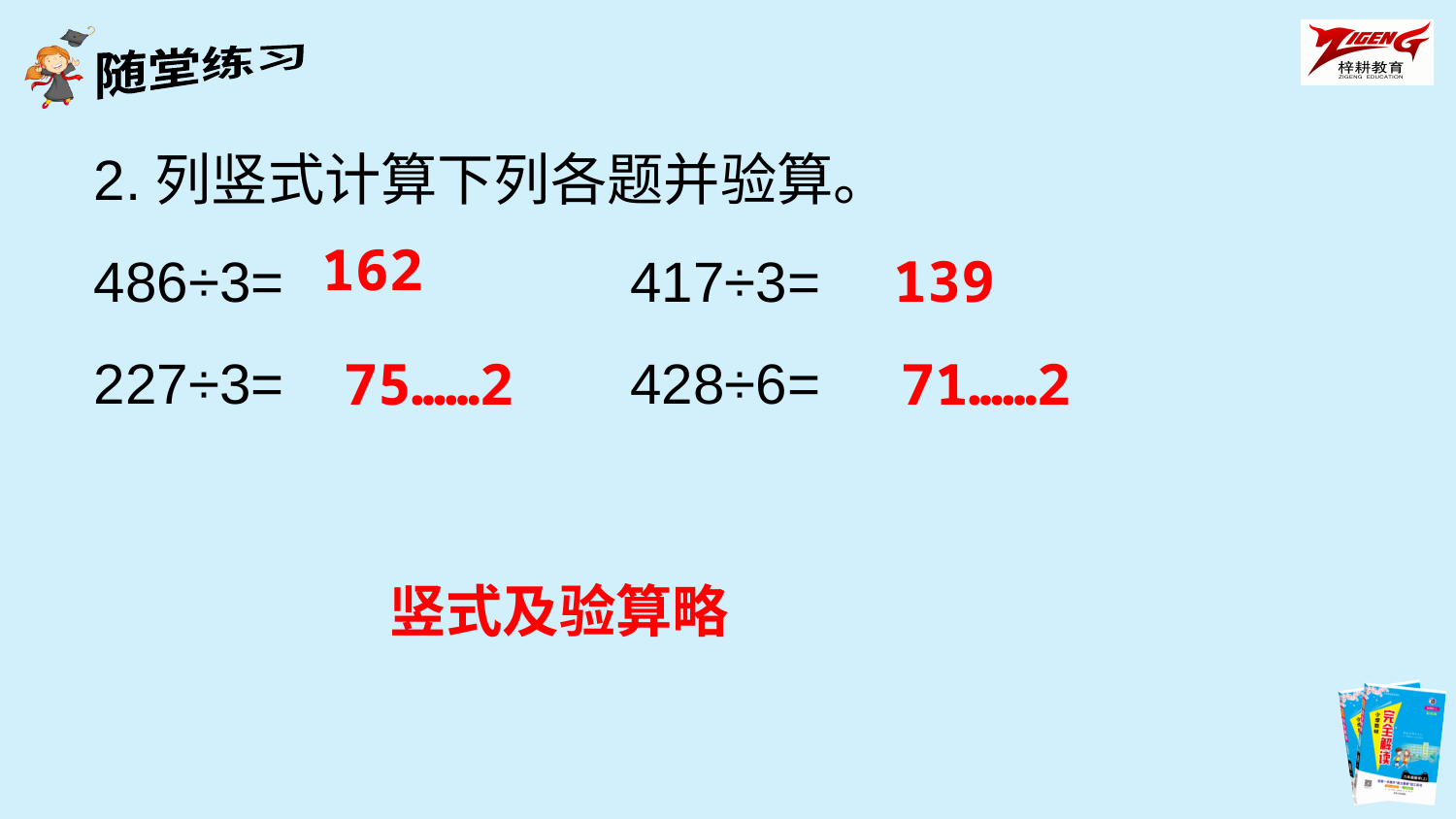

2.列竖式计算下列各题并验算。
486÷3=                      417÷3=
227÷3=                      428÷6=
162
139
75……2
71……2
竖式及验算略